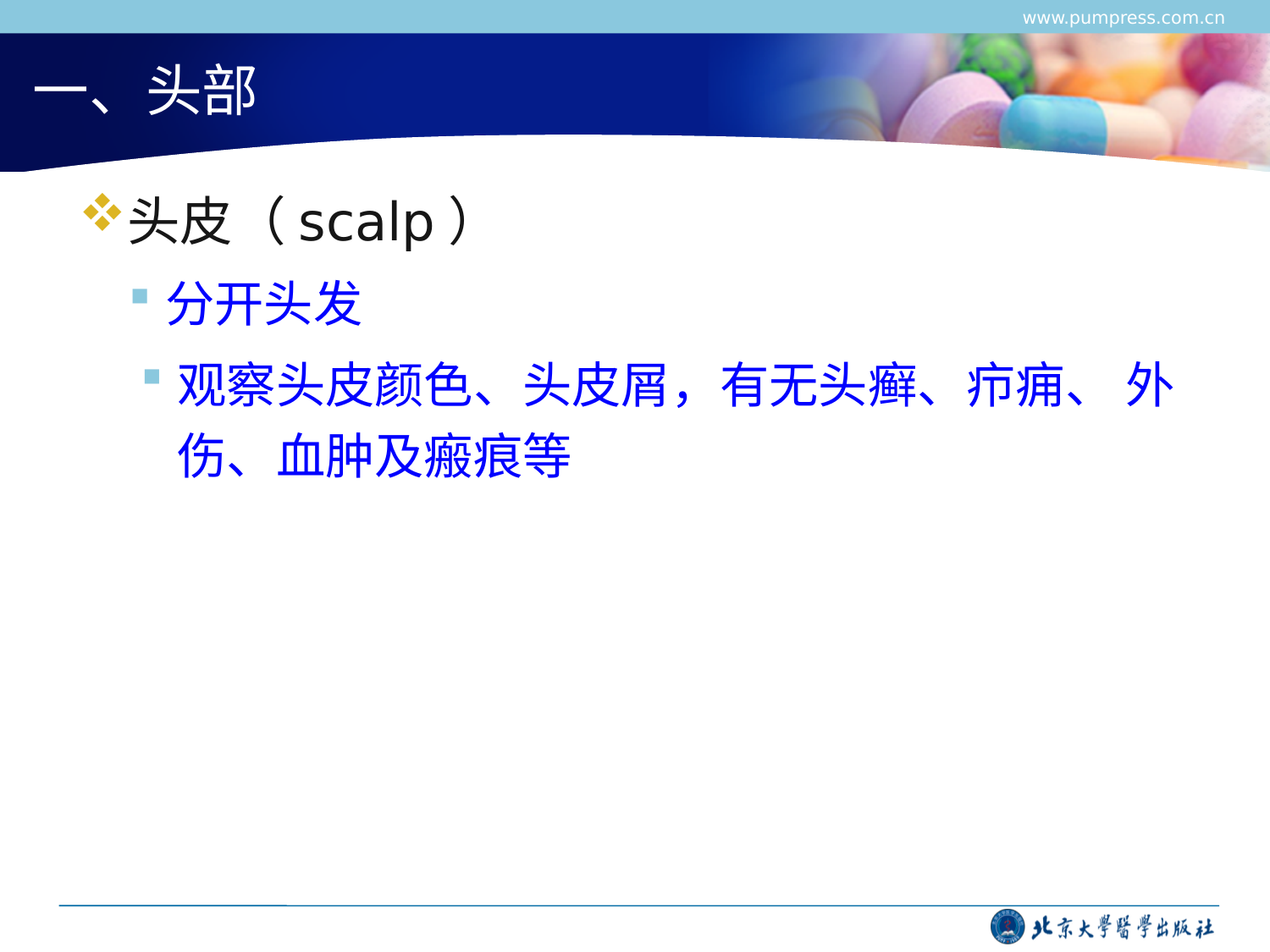

www.pumpress.com.cn
# 一、头部
头皮（scalp）
分开头发
观察头皮颜色、头皮屑，有无头癣、疖痈、 外伤、血肿及瘢痕等